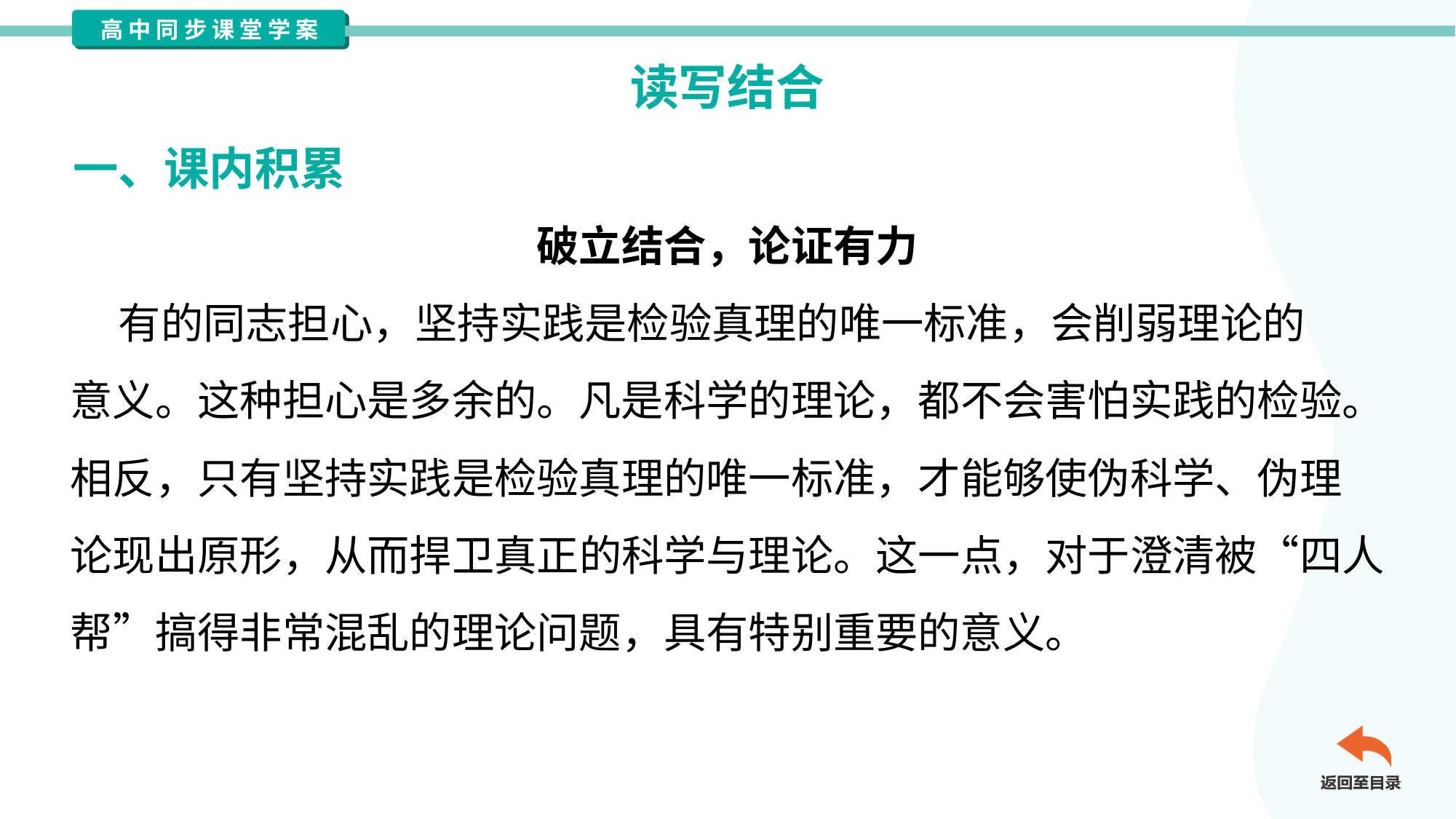

读写结合
一、课内积累
破立结合，论证有力
    有的同志担心，坚持实践是检验真理的唯一标准，会削弱理论的
意义。这种担心是多余的。凡是科学的理论，都不会害怕实践的检验。
相反，只有坚持实践是检验真理的唯一标准，才能够使伪科学、伪理
论现出原形，从而捍卫真正的科学与理论。这一点，对于澄清被“四人
帮”搞得非常混乱的理论问题，具有特别重要的意义。